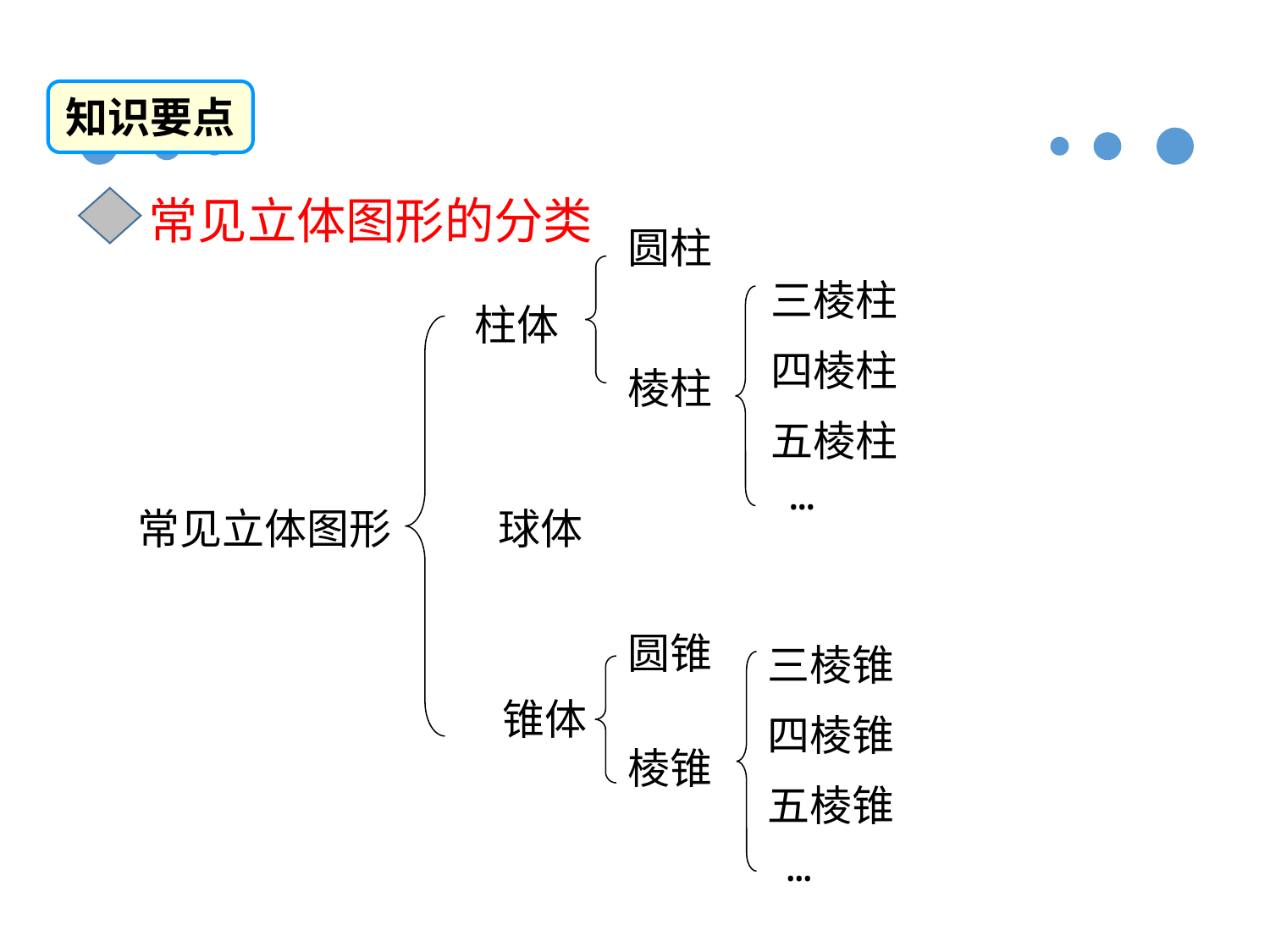

知识要点

常见立体图形的分类

圆柱

三棱柱

柱体

四棱柱
棱柱
五棱柱
…
常见立体图形
球体
圆锥
三棱锥

锥体
四棱锥
棱锥
五棱锥
…